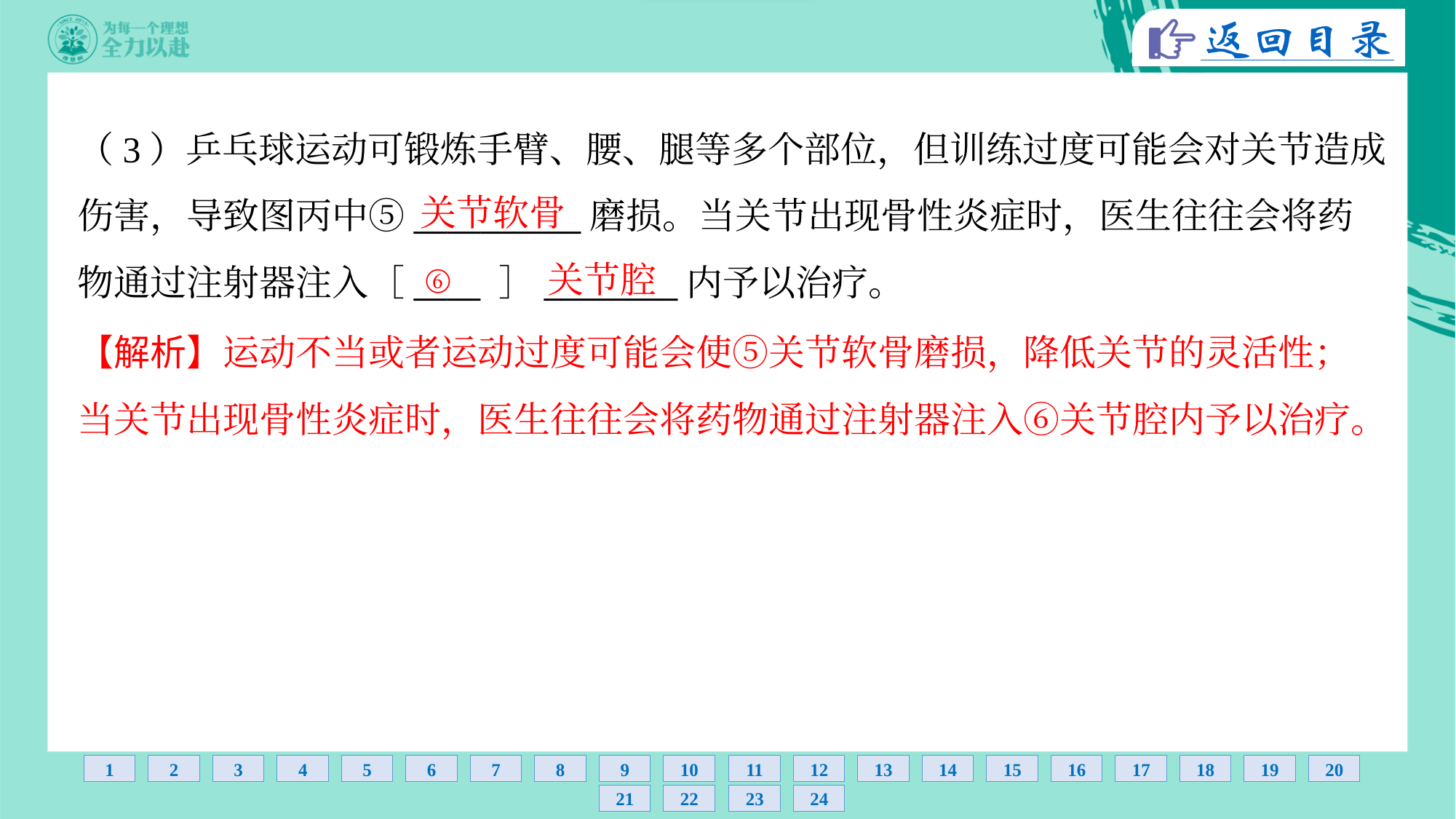

（3）乒乓球运动可锻炼手臂、腰、腿等多个部位，但训练过度可能会对关节造成
伤害，导致图丙中⑤__________磨损。当关节出现骨性炎症时，医生往往会将药
物通过注射器注入［____ ］________内予以治疗。
关节软骨
⑥
关节腔
【解析】运动不当或者运动过度可能会使⑤关节软骨磨损，降低关节的灵活性；
当关节出现骨性炎症时，医生往往会将药物通过注射器注入⑥关节腔内予以治疗。